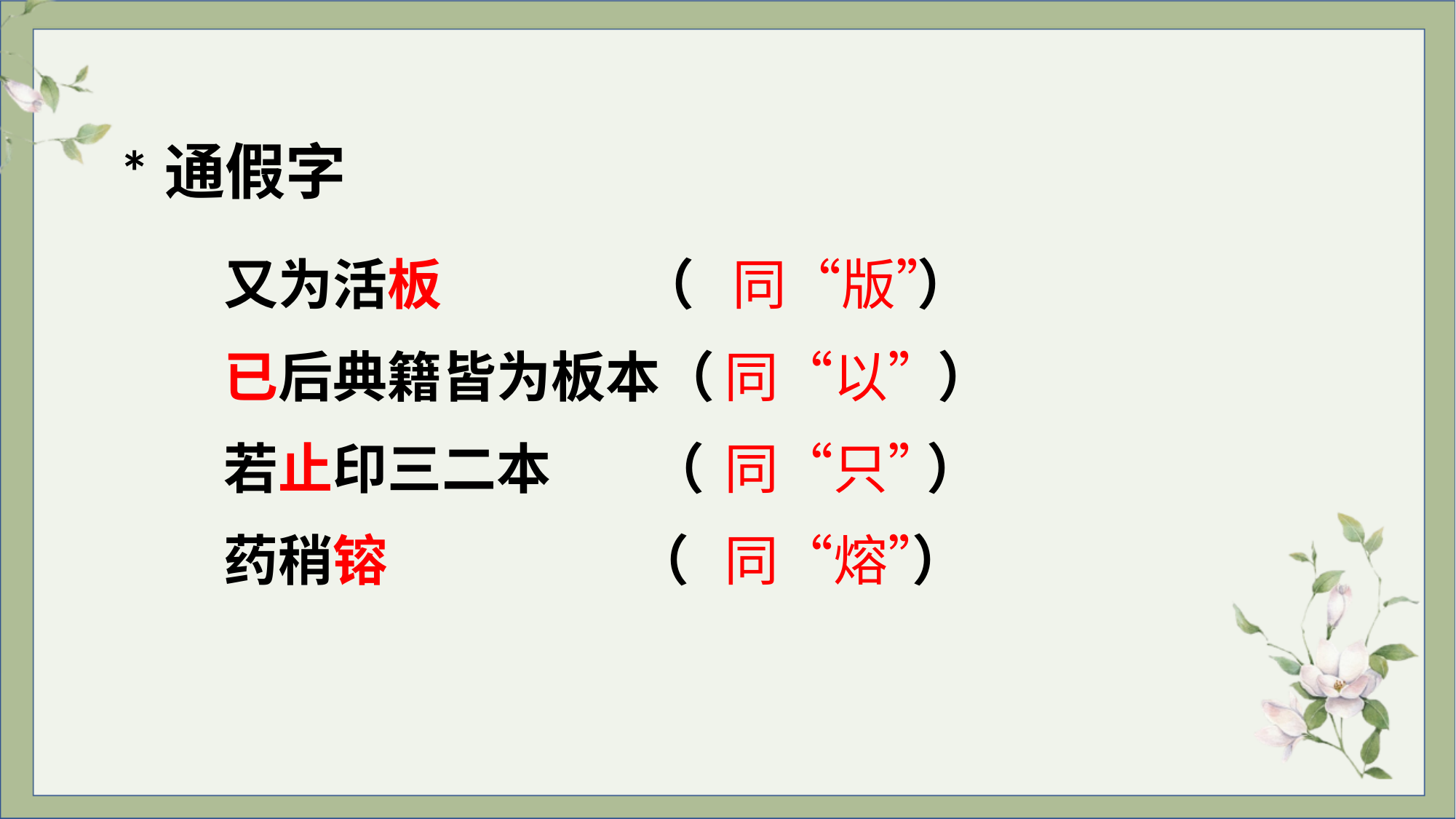

*通假字
同“版”
又为活板                （                  ）
已后典籍皆为板本（                  ）
同“以”
若止印三二本        （                  ）
同“只”
同“熔”
药稍镕                    （                  ）